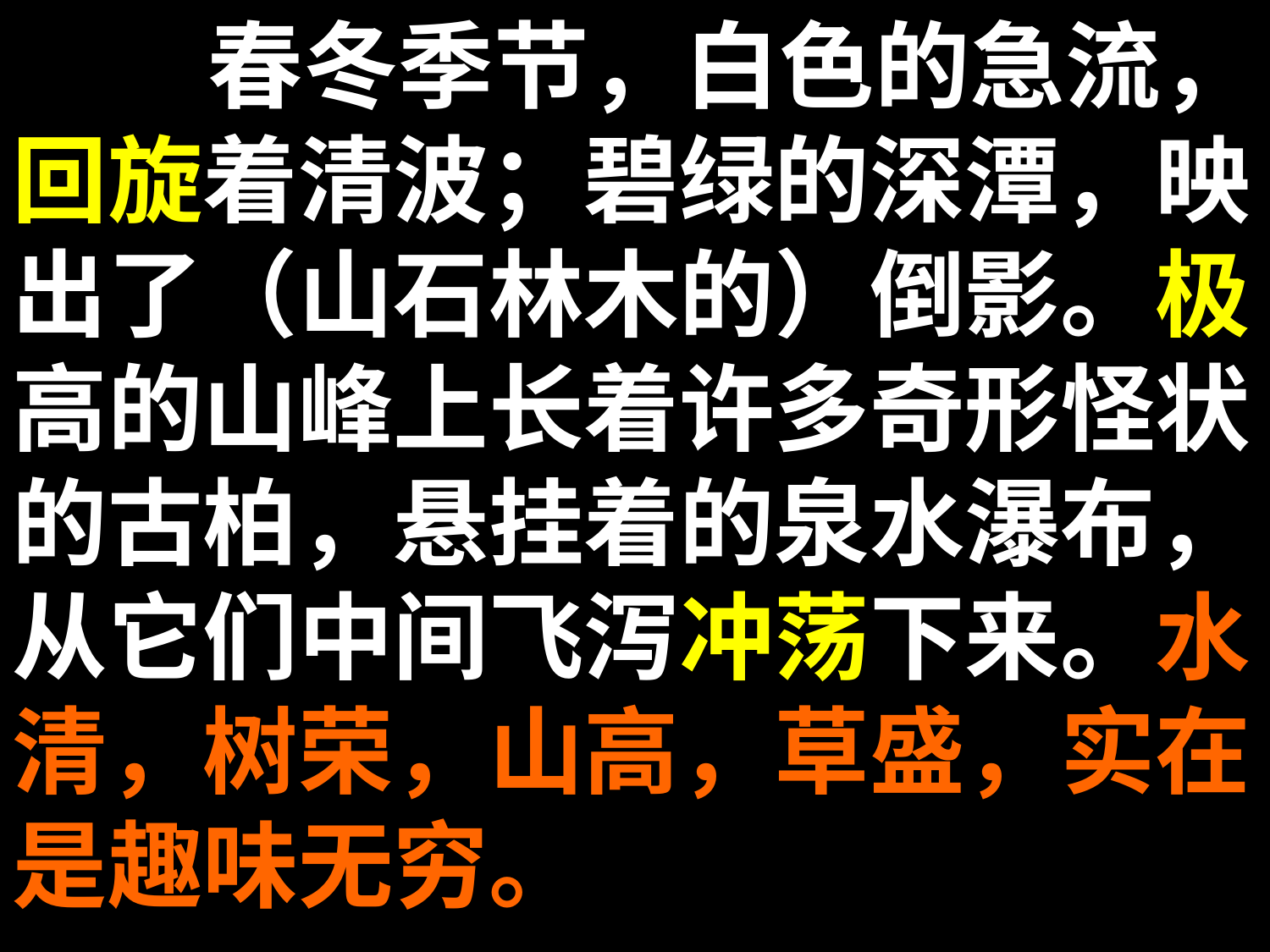

春冬季节，白色的急流，回旋着清波；碧绿的深潭，映出了（山石林木的）倒影。极高的山峰上长着许多奇形怪状的古柏，悬挂着的泉水瀑布，从它们中间飞泻冲荡下来。水清，树荣，山高，草盛，实在是趣味无穷。